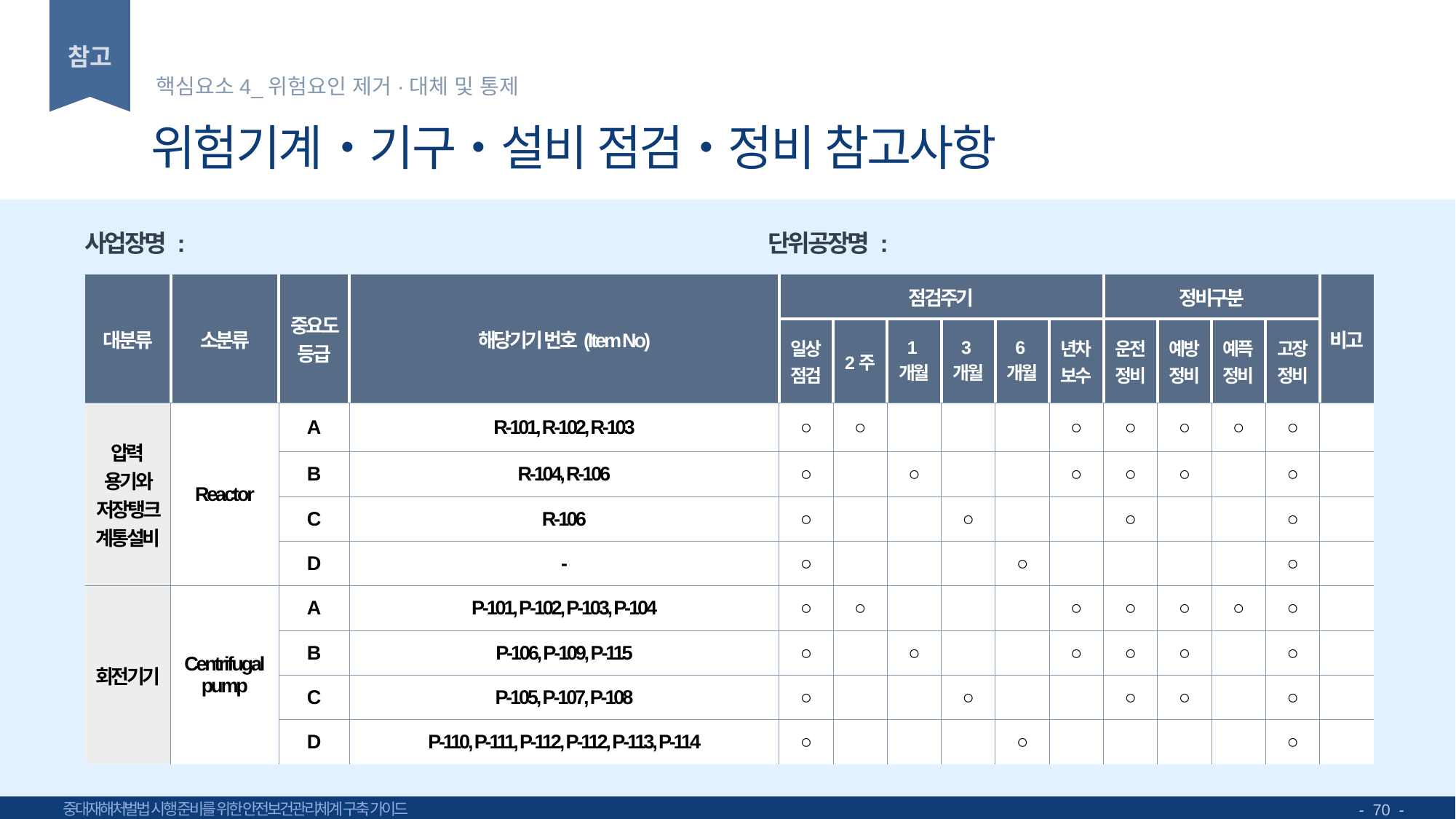

5
핵심요소4_위험요인 제거·대체 및 통제
# 위험기계‧기구‧설비 점검‧정비 참고사항
사업장명 :
단위공장명 :
| 대분류 | 소분류 | 중요도 등급 | 해당기기 번호(Item No) | 점검주기 |  |  |  |  |  | 정비구분 |  |  |  | 비고 |
| --- | --- | --- | --- | --- | --- | --- | --- | --- | --- | --- | --- | --- | --- | --- |
|  |  |  |  | 일상 점검 | 2주 | 1개월 | 3개월 | 6개월 | 년차 보수 | 운전 정비 | 예방 정비 | 예픅 정비 | 고장 정비 |  |
| 압력 용기와 저장탱크 계통설비 | Reactor | A | R-101, R-102, R-103 | ○ | ○ |  |  |  | ○ | ○ | ○ | ○ | ○ |  |
|  |  | B | R-104, R-106 | ○ |  | ○ |  |  | ○ | ○ | ○ |  | ○ |  |
|  |  | C | R-106 | ○ |  |  | ○ |  |  | ○ |  |  | ○ |  |
|  |  | D | - | ○ |  |  |  | ○ |  |  |  |  | ○ |  |
| 회전기기 | Centrifugal pump | A | P-101, P-102, P-103, P-104 | ○ | ○ |  |  |  | ○ | ○ | ○ | ○ | ○ |  |
|  |  | B | P-106, P-109, P-115 | ○ |  | ○ |  |  | ○ | ○ | ○ |  | ○ |  |
|  |  | C | P-105, P-107, P-108 | ○ |  |  | ○ |  |  | ○ | ○ |  | ○ |  |
|  |  | D | P-110, P-111, P-112, P-112, P-113, P-114 | ○ |  |  |  | ○ |  |  |  |  | ○ |  |
-  70  -